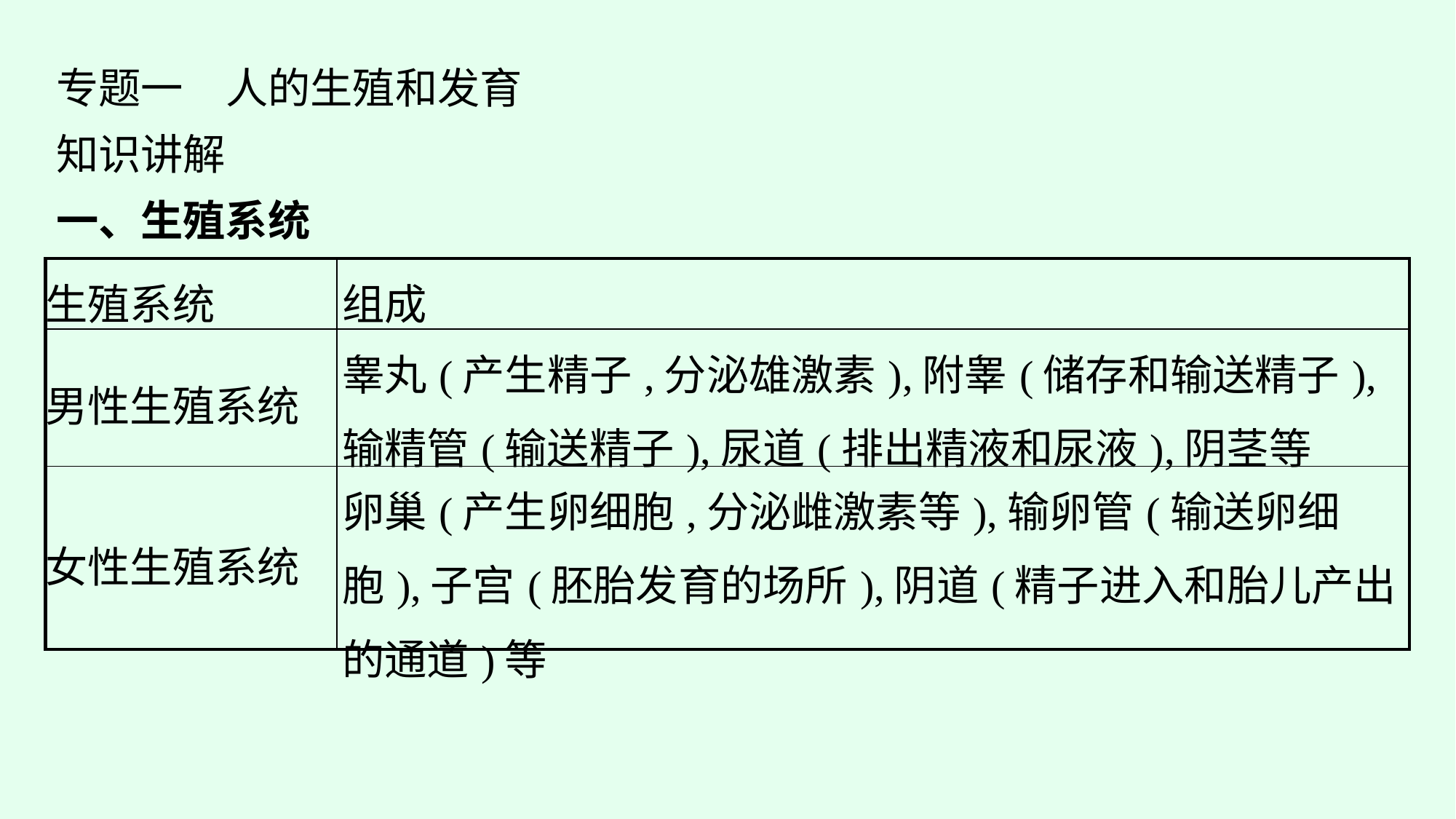

专题一　人的生殖和发育
知识讲解
一、生殖系统
| 生殖系统 | 组成 |
| --- | --- |
| 男性生殖系统 | 睾丸(产生精子,分泌雄激素),附睾(储存和输送精子),输精管(输送精子),尿道(排出精液和尿液),阴茎等 |
| 女性生殖系统 | 卵巢(产生卵细胞,分泌雌激素等),输卵管(输送卵细胞),子宫(胚胎发育的场所),阴道(精子进入和胎儿产出的通道)等 |